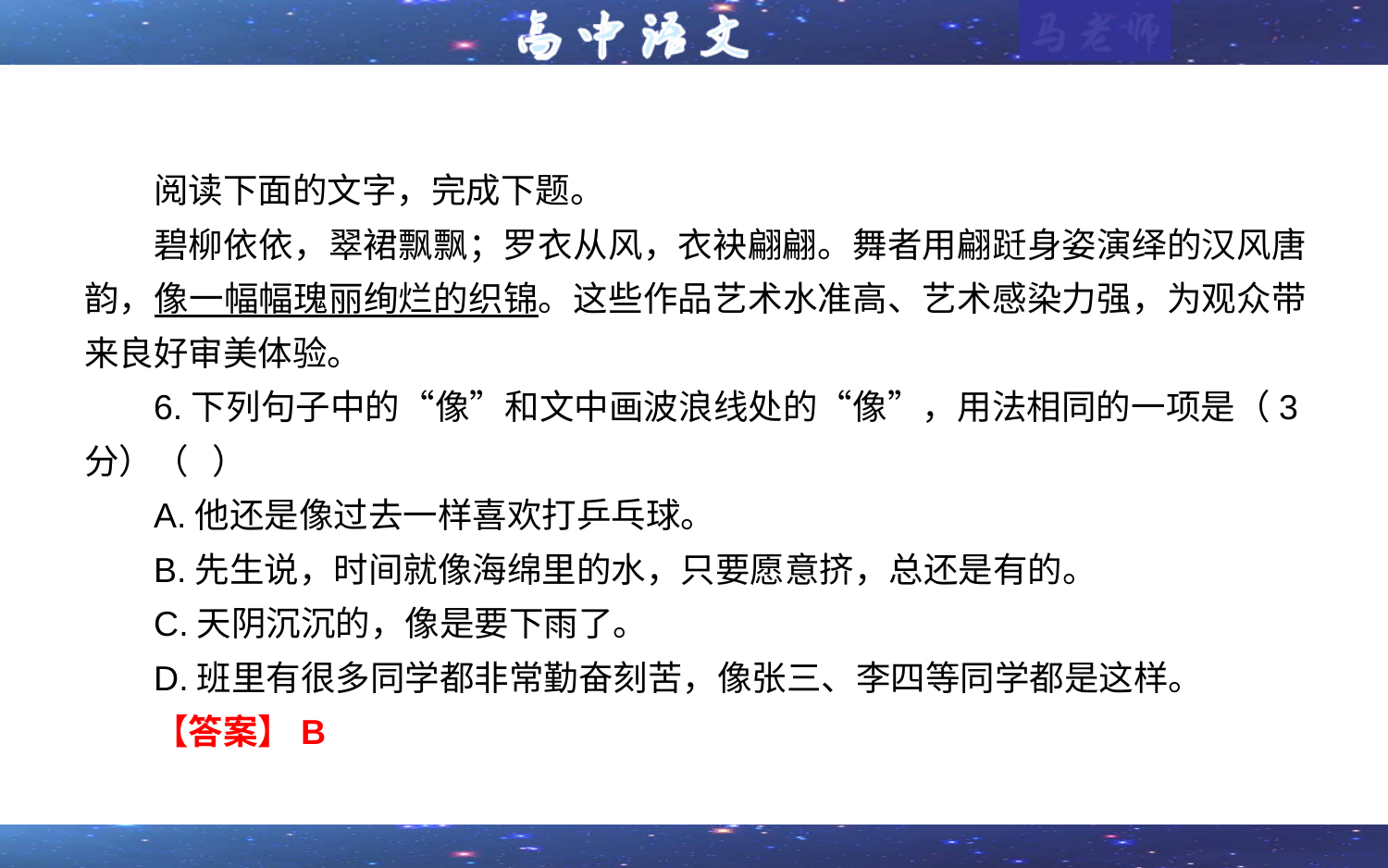

阅读下面的文字，完成下题。
碧柳依依，翠裙飘飘；罗衣从风，衣袂翩翩。舞者用翩跹身姿演绎的汉风唐韵，像一幅幅瑰丽绚烂的织锦。这些作品艺术水准高、艺术感染力强，为观众带来良好审美体验。
6.下列句子中的“像”和文中画波浪线处的“像”，用法相同的一项是（3分）（   ）
A.他还是像过去一样喜欢打乒乓球。
B.先生说，时间就像海绵里的水，只要愿意挤，总还是有的。
C.天阴沉沉的，像是要下雨了。
D.班里有很多同学都非常勤奋刻苦，像张三、李四等同学都是这样。
【答案】B